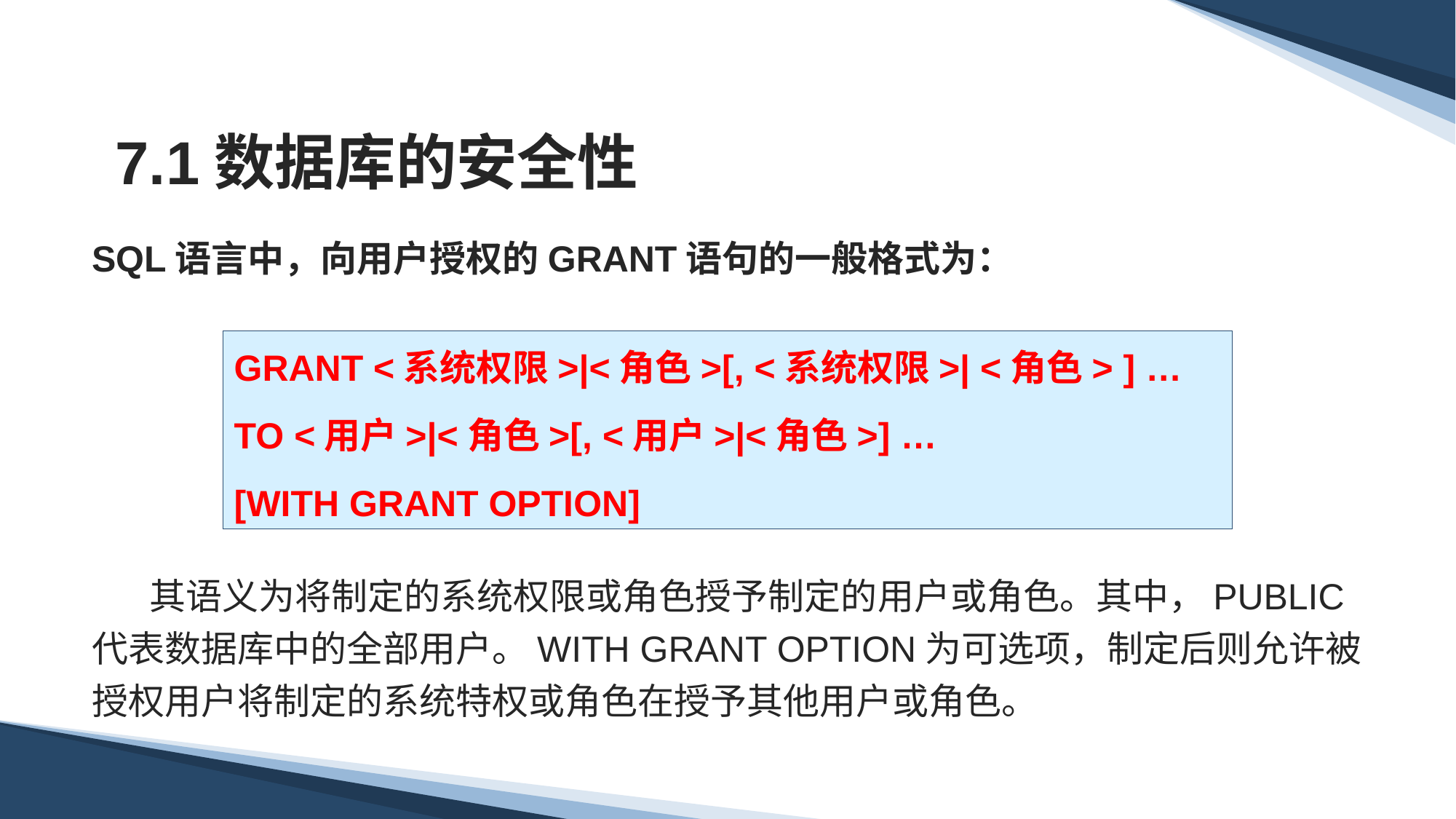

# 7.1数据库的安全性
SQL语言中，向用户授权的GRANT语句的一般格式为：

      其语义为将制定的系统权限或角色授予制定的用户或角色。其中，PUBLIC代表数据库中的全部用户。WITH GRANT OPTION为可选项，制定后则允许被授权用户将制定的系统特权或角色在授予其他用户或角色。

GRANT <系统权限>|<角色>[, <系统权限>| <角色> ] …
TO <用户>|<角色>[, <用户>|<角色>] …
[WITH GRANT OPTION]